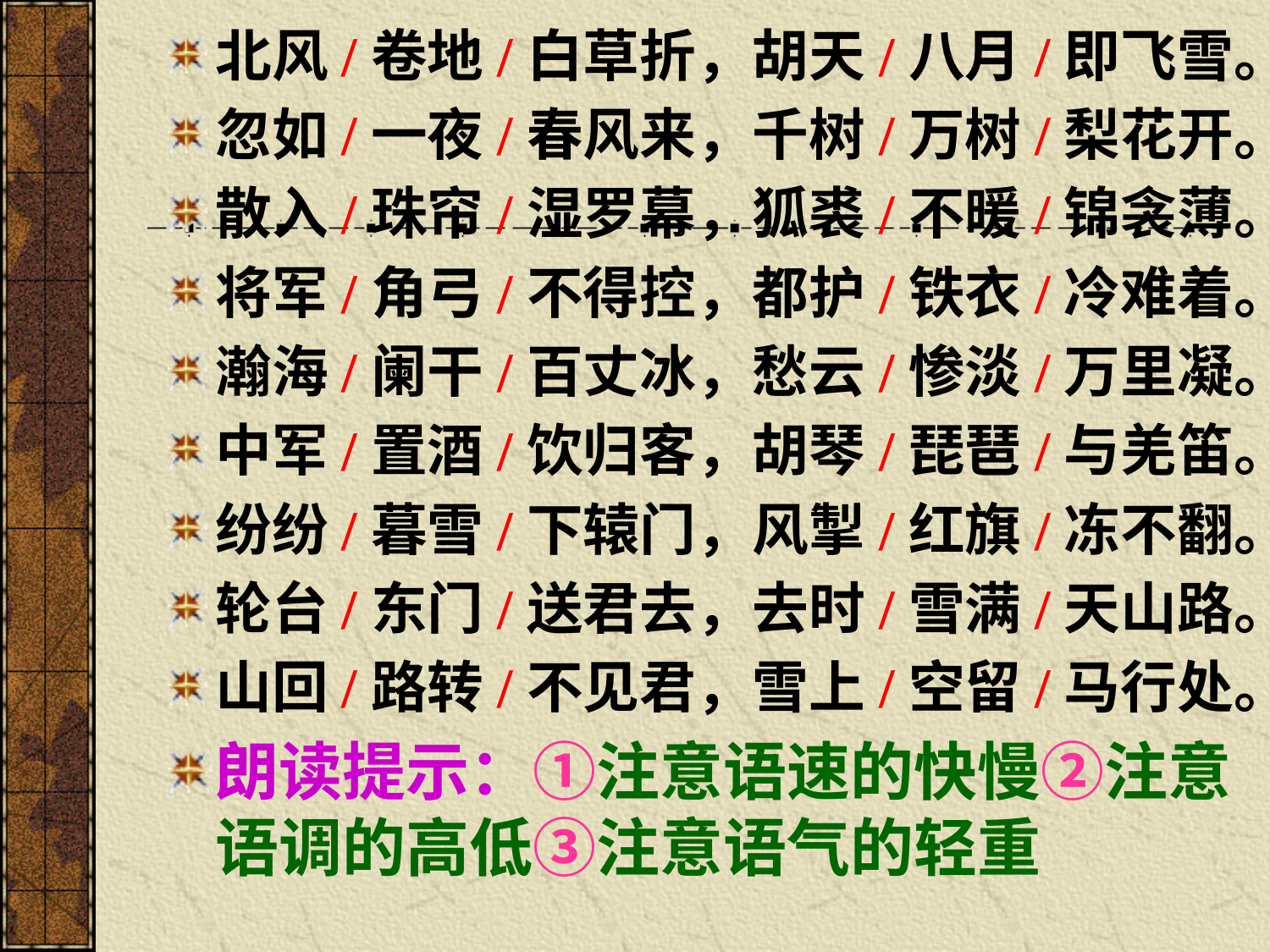

北风/卷地/白草折，胡天/八月/即飞雪。
忽如/一夜/春风来，千树/万树/梨花开。
散入/珠帘/湿罗幕，狐裘/不暖/锦衾薄。
将军/角弓/不得控，都护/铁衣/冷难着。
瀚海/阑干/百丈冰，愁云/惨淡/万里凝。
中军/置酒/饮归客，胡琴/琵琶/与羌笛。
纷纷/暮雪/下辕门，风掣/红旗/冻不翻。
轮台/东门/送君去，去时/雪满/天山路。
山回/路转/不见君，雪上/空留/马行处。
朗读提示：①注意语速的快慢②注意语调的高低③注意语气的轻重